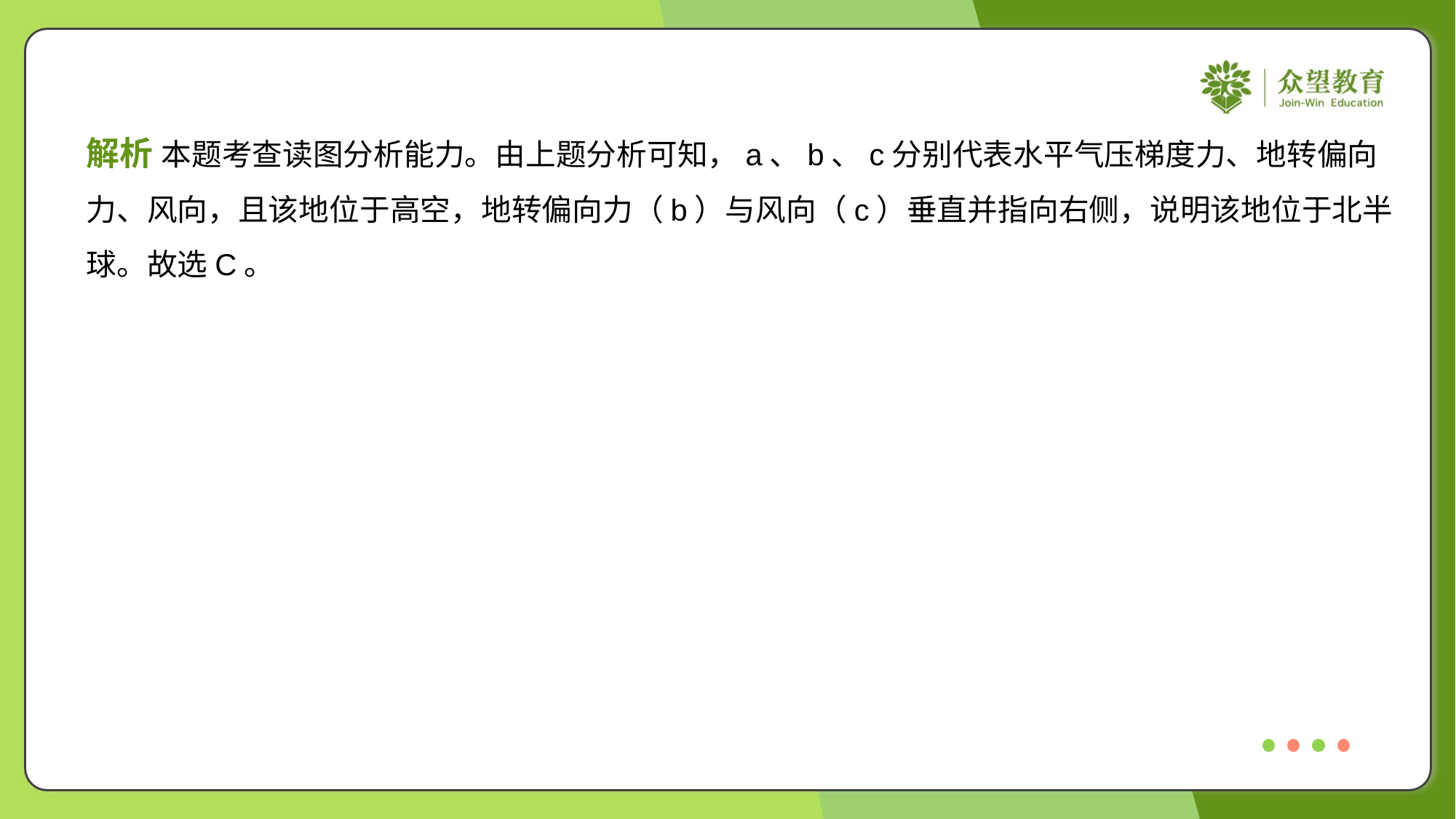

解析 本题考查读图分析能力。由上题分析可知，a、b、c分别代表水平气压梯度力、地转偏向
力、风向，且该地位于高空，地转偏向力（b）与风向（c）垂直并指向右侧，说明该地位于北半
球。故选C。